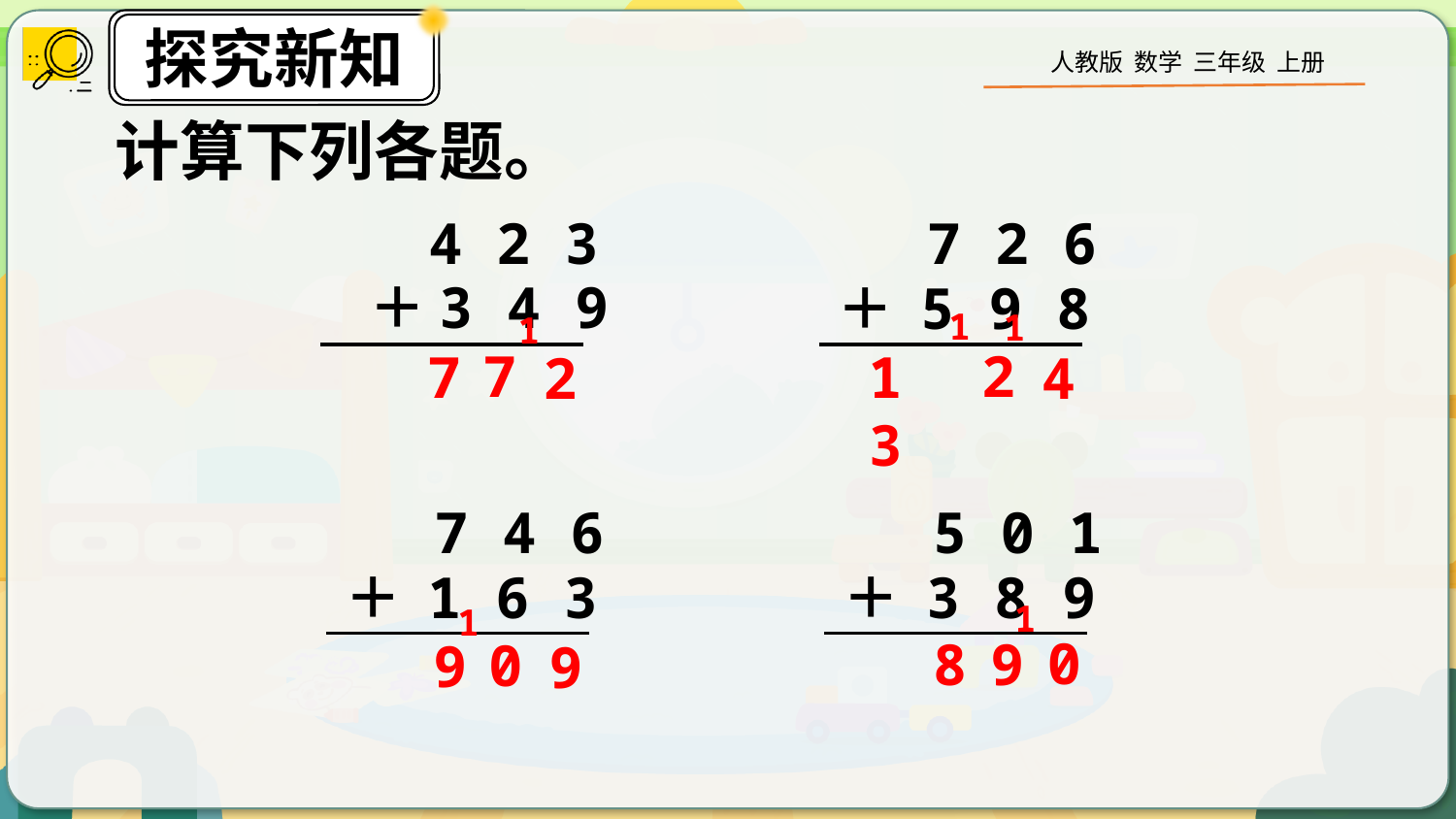

计算下列各题。
4 2 3
 ＋3 4 9
7 2 6
 ＋ 5 9 8
1
1
1
7
2
7
1 3
2
4
7 4 6
 ＋ 1 6 3
5 0 1
 ＋ 3 8 9
1
1
0
8
9
0
9
9